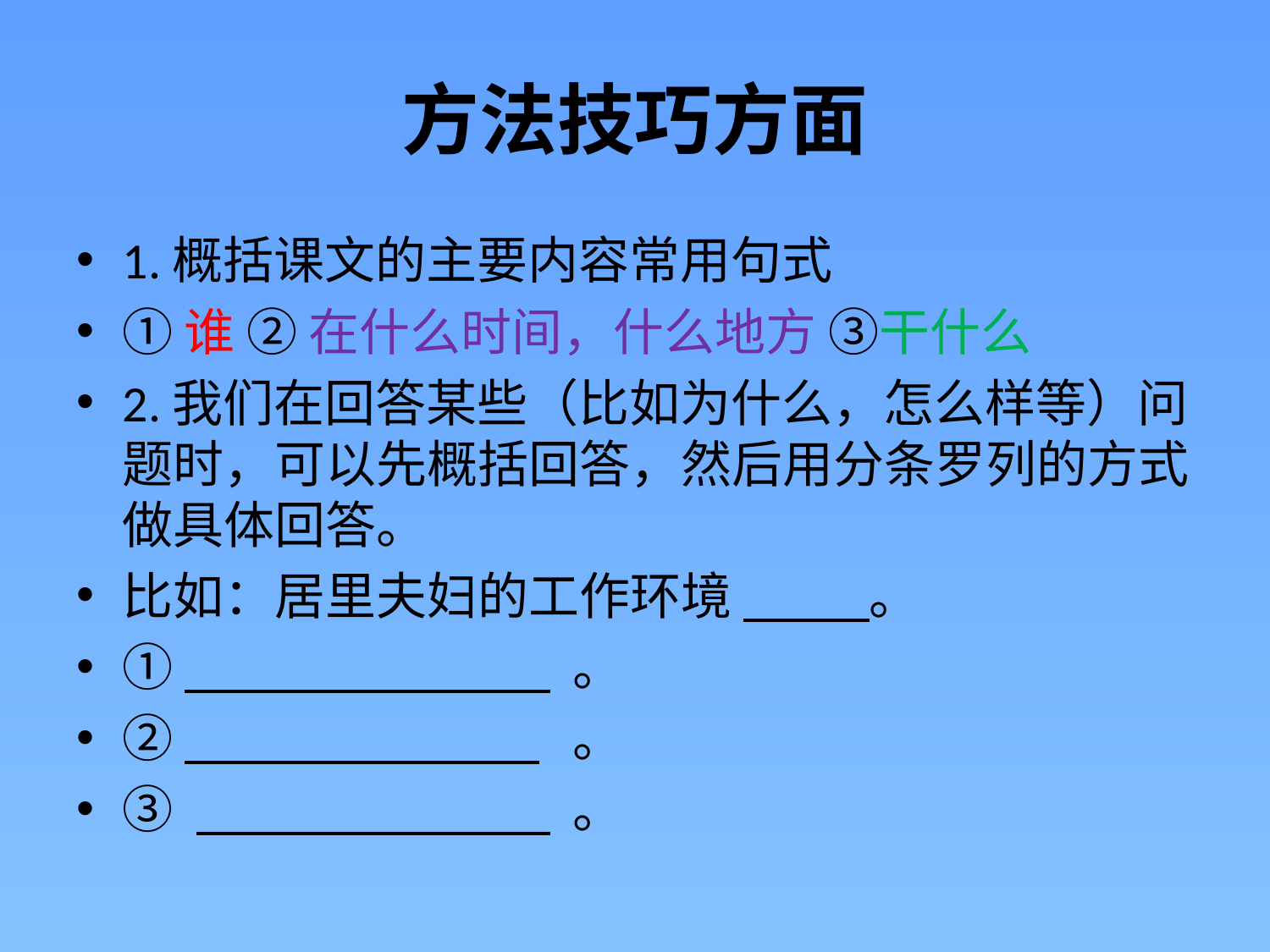

# 方法技巧方面
1.概括课文的主要内容常用句式
①谁 ② 在什么时间，什么地方 ③干什么
2.我们在回答某些（比如为什么，怎么样等）问题时，可以先概括回答，然后用分条罗列的方式做具体回答。
比如：居里夫妇的工作环境            。
①                                  。
②                                  。
③                                  。